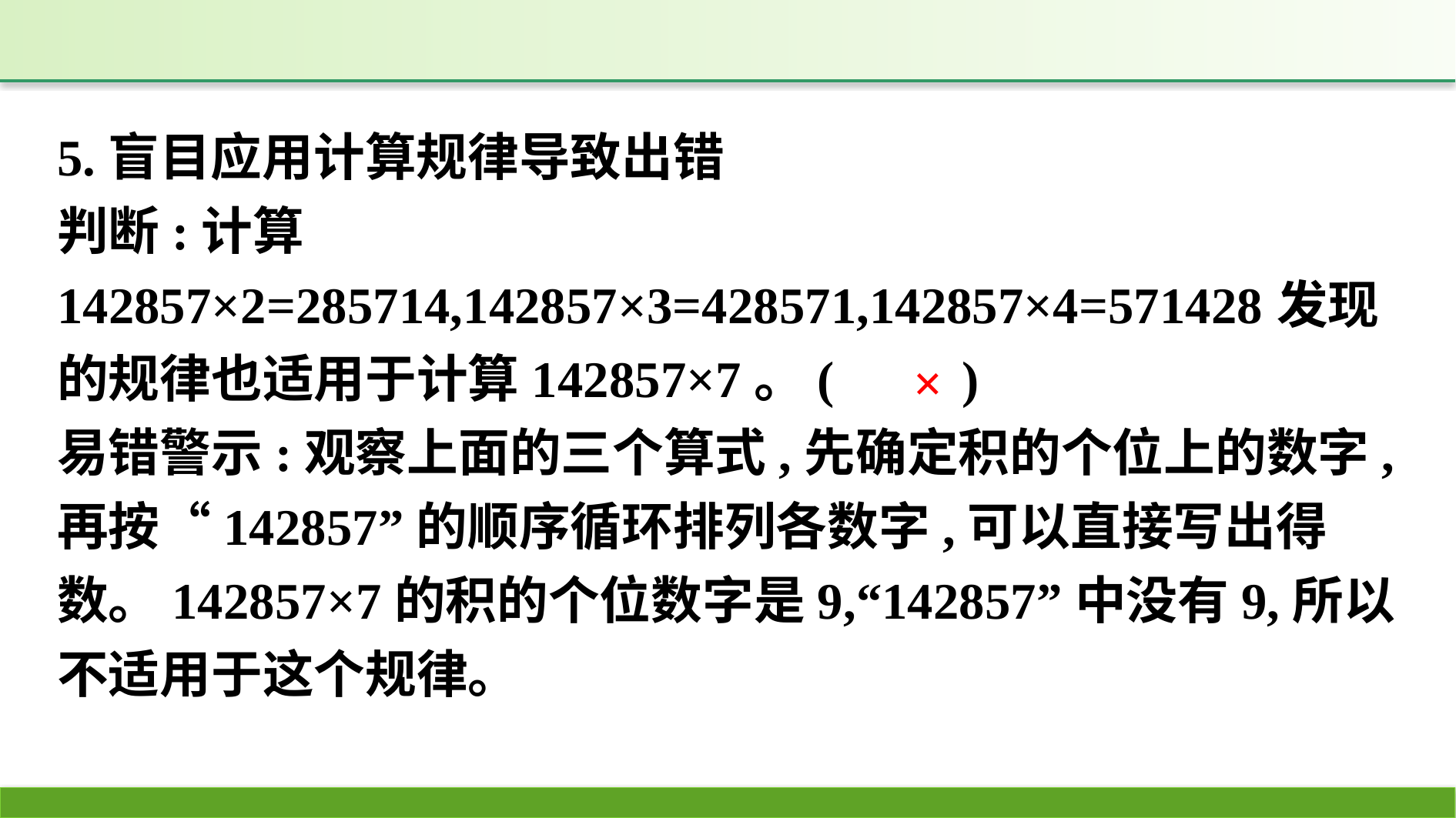

5.盲目应用计算规律导致出错
判断:计算142857×2=285714,142857×3=428571,142857×4=571428发现的规律也适用于计算142857×7。(　　)
易错警示:观察上面的三个算式,先确定积的个位上的数字,再按“142857”的顺序循环排列各数字,可以直接写出得数。142857×7的积的个位数字是9,“142857”中没有9,所以不适用于这个规律。
×